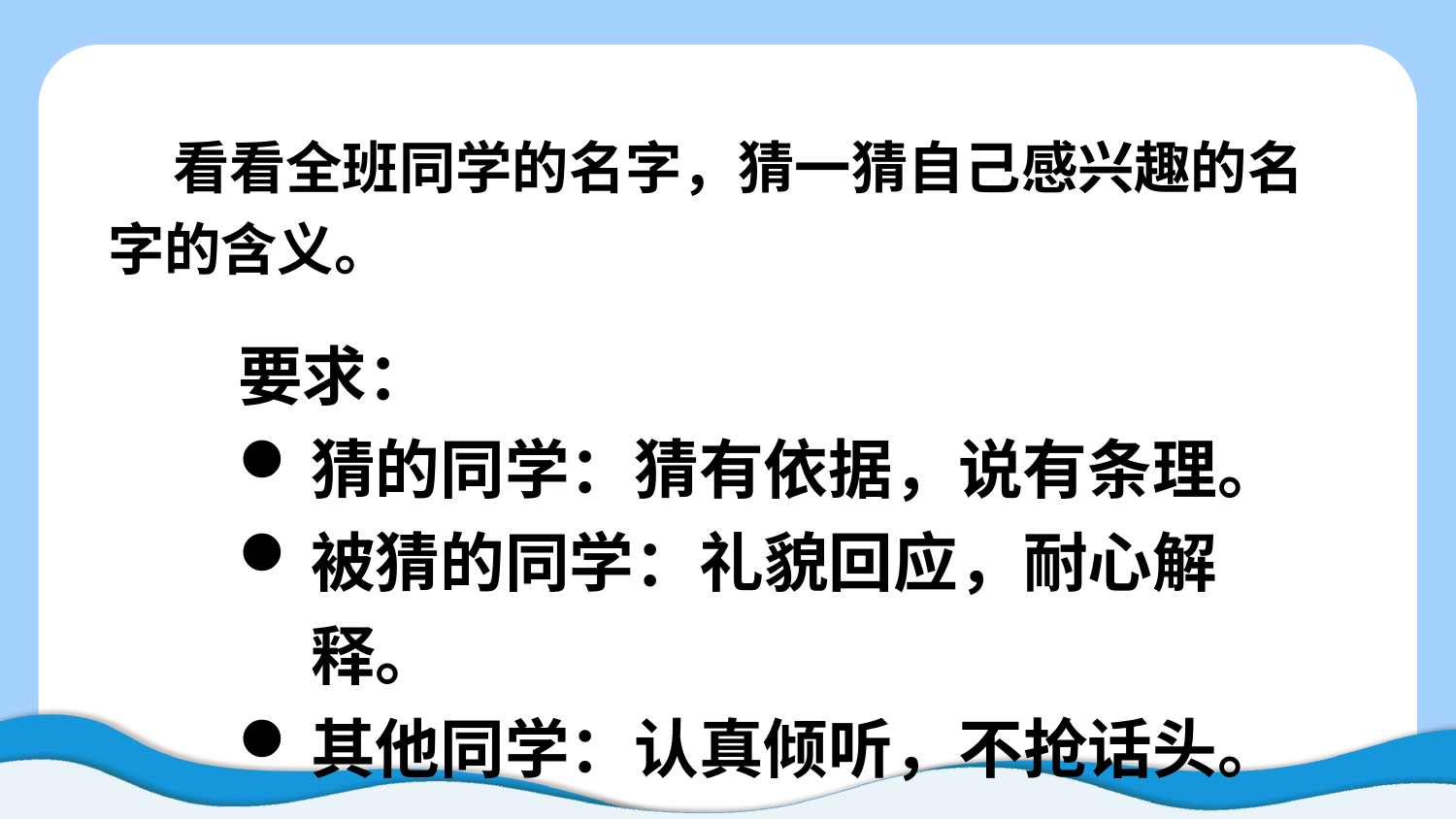

看看全班同学的名字，猜一猜自己感兴趣的名字的含义。
要求：
猜的同学：猜有依据，说有条理。
被猜的同学：礼貌回应，耐心解释。
其他同学：认真倾听，不抢话头。